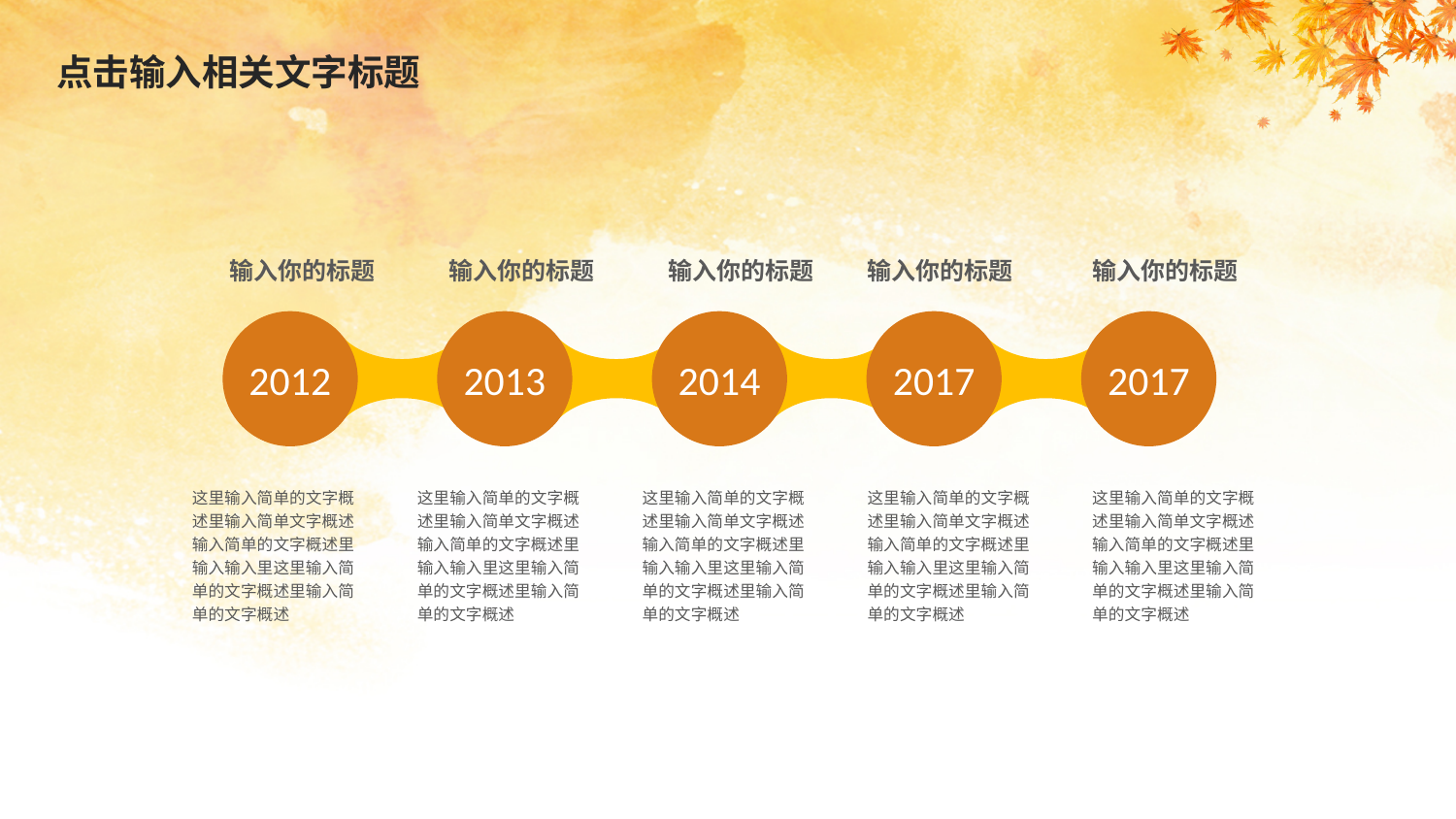

输入你的标题
输入你的标题
输入你的标题
输入你的标题
输入你的标题
2012
2013
2014
2017
2017

这里输入简单的文字概述里输入简单文字概述输入简单的文字概述里输入输入里这里输入简单的文字概述里输入简单的文字概述
这里输入简单的文字概述里输入简单文字概述输入简单的文字概述里输入输入里这里输入简单的文字概述里输入简单的文字概述
这里输入简单的文字概述里输入简单文字概述输入简单的文字概述里输入输入里这里输入简单的文字概述里输入简单的文字概述
这里输入简单的文字概述里输入简单文字概述输入简单的文字概述里输入输入里这里输入简单的文字概述里输入简单的文字概述
这里输入简单的文字概述里输入简单文字概述输入简单的文字概述里输入输入里这里输入简单的文字概述里输入简单的文字概述